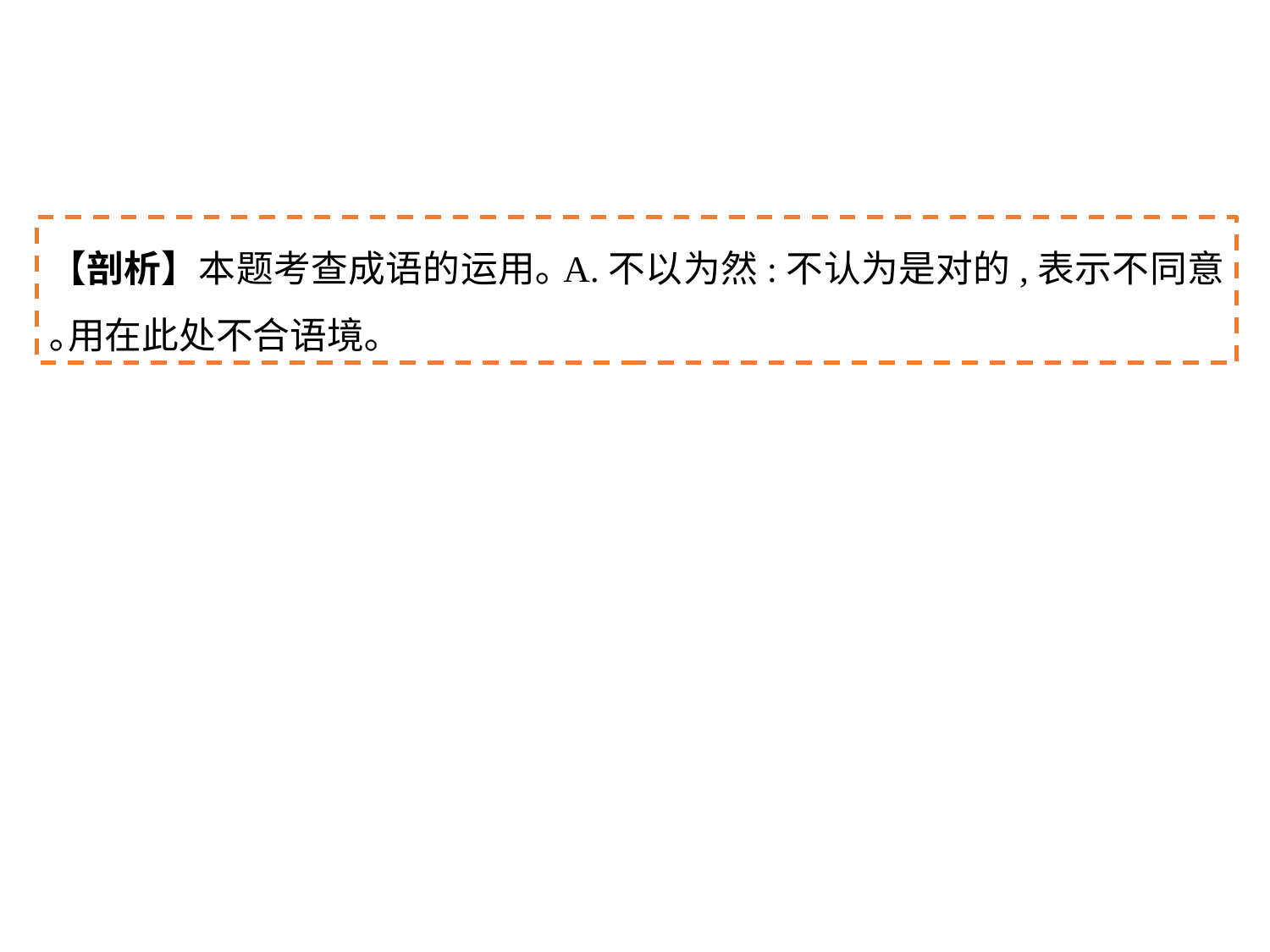

【剖析】本题考查成语的运用｡A.不以为然:不认为是对的,表示不同意｡用在此处不合语境｡